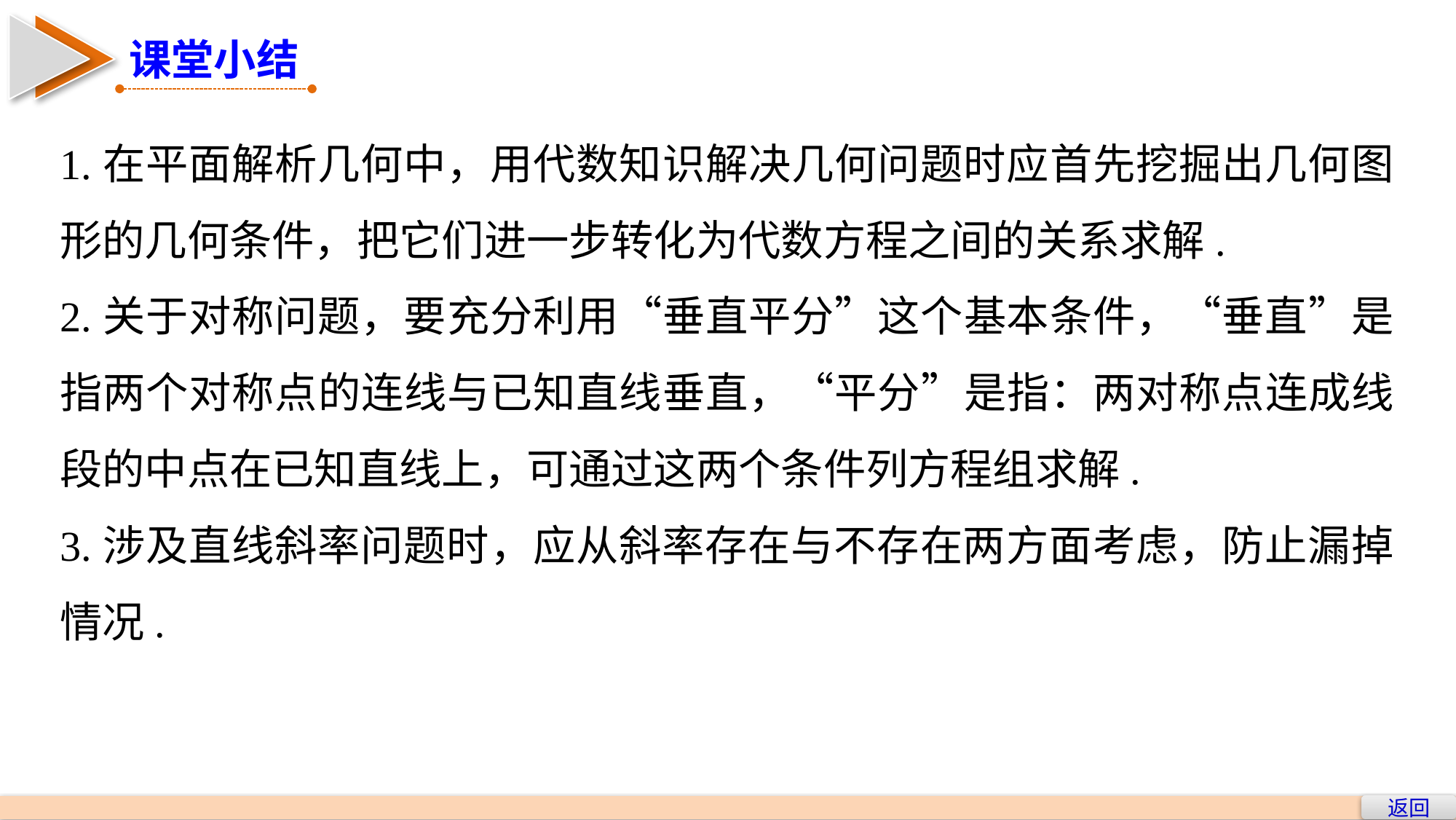

课堂小结
1.在平面解析几何中，用代数知识解决几何问题时应首先挖掘出几何图形的几何条件，把它们进一步转化为代数方程之间的关系求解.
2.关于对称问题，要充分利用“垂直平分”这个基本条件，“垂直”是指两个对称点的连线与已知直线垂直，“平分”是指：两对称点连成线段的中点在已知直线上，可通过这两个条件列方程组求解.
3.涉及直线斜率问题时，应从斜率存在与不存在两方面考虑，防止漏掉情况.
返回